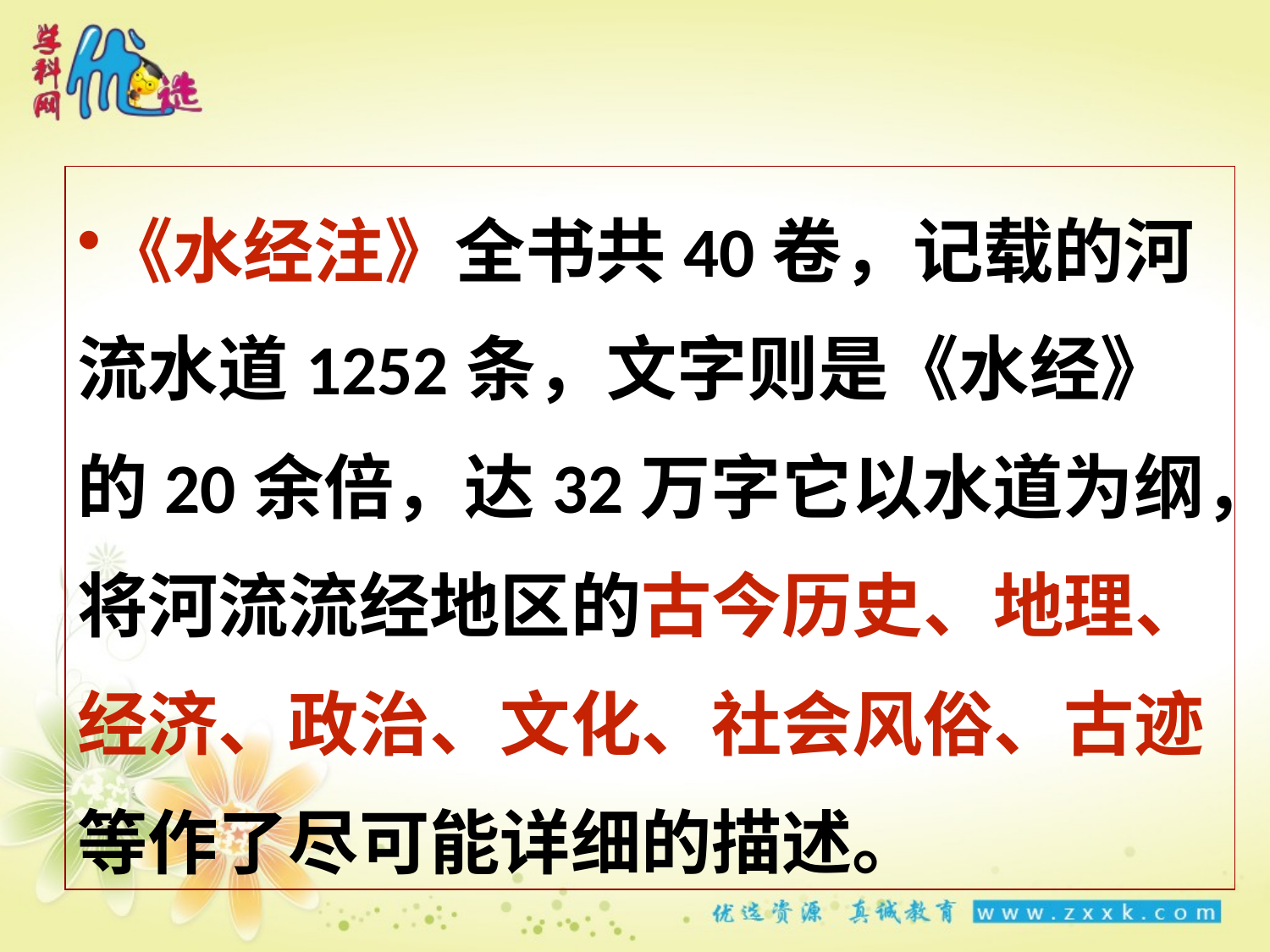

《水经注》全书共40卷，记载的河流水道1252条，文字则是《水经》的20余倍，达32万字它以水道为纲，将河流流经地区的古今历史、地理、经济、政治、文化、社会风俗、古迹等作了尽可能详细的描述。